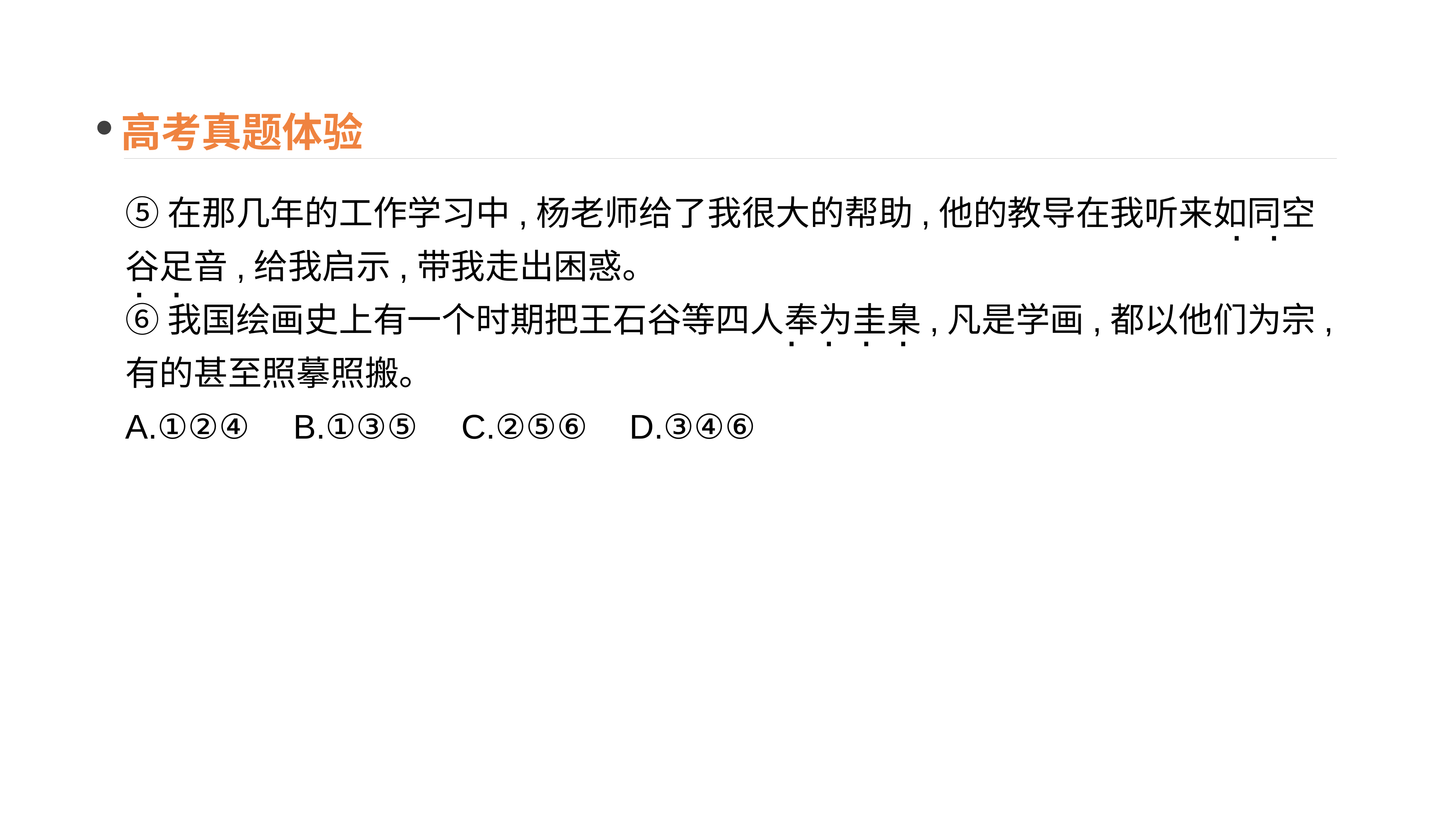

高考真题体验

⑤在那几年的工作学习中,杨老师给了我很大的帮助,他的教导在我听来如同空谷足音,给我启示,带我走出困惑。
⑥我国绘画史上有一个时期把王石谷等四人奉为圭臬,凡是学画,都以他们为宗,有的甚至照摹照搬。
A.①②④	B.①③⑤	C.②⑤⑥	D.③④⑥

·  ·  ·  ·

·  ·
   ·  ·